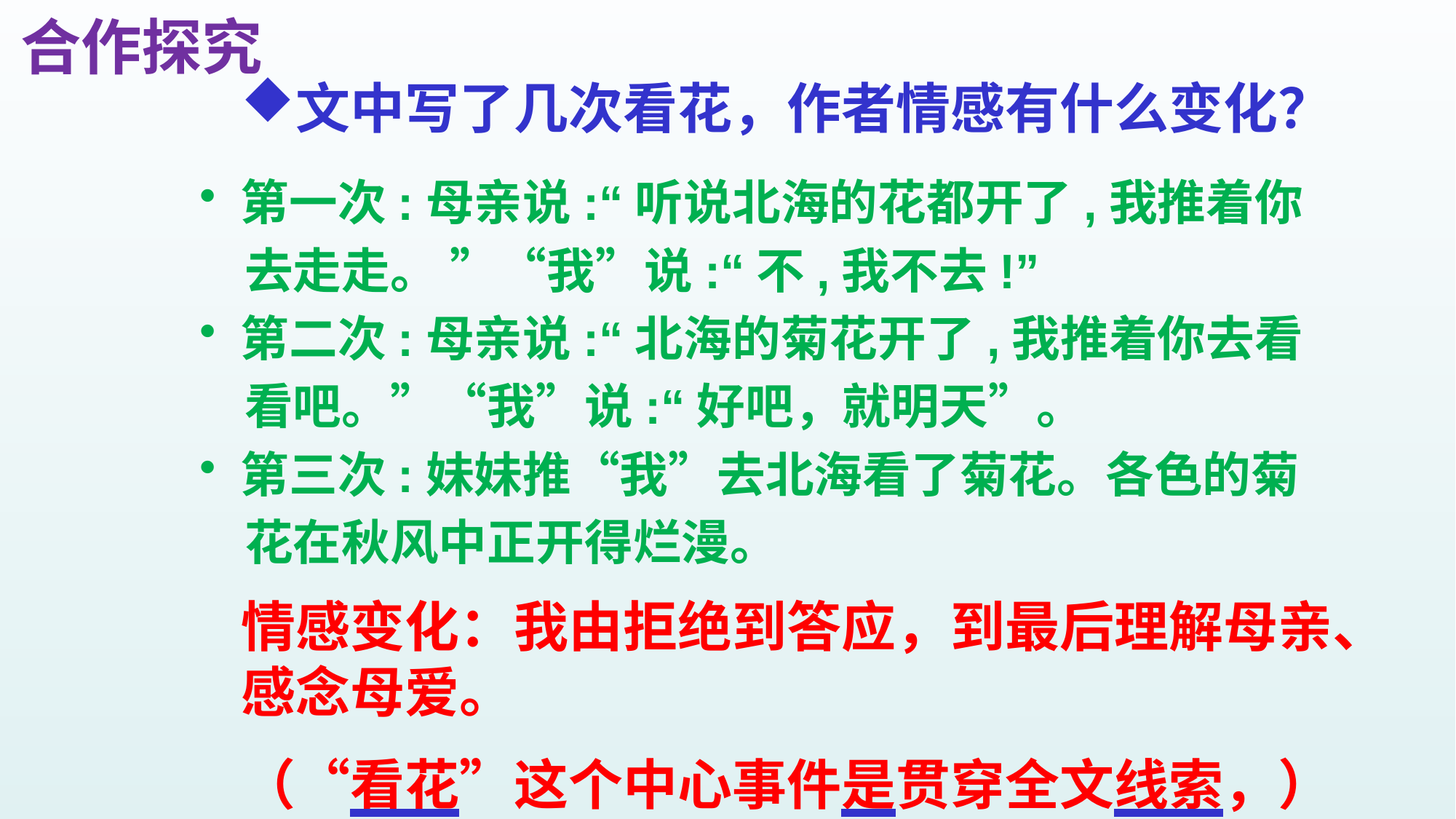

合作探究
# 文中写了几次看花，作者情感有什么变化？
第一次:母亲说:“听说北海的花都开了,我推着你
   去走走。 ”“我”说:“不,我不去!”
第二次:母亲说:“北海的菊花开了,我推着你去看
   看吧。”“我”说:“好吧，就明天”。
第三次:妹妹推“我”去北海看了菊花。各色的菊
   花在秋风中正开得烂漫。
情感变化：我由拒绝到答应，到最后理解母亲、感念母爱。
（“看花”这个中心事件是贯穿全文线索，）